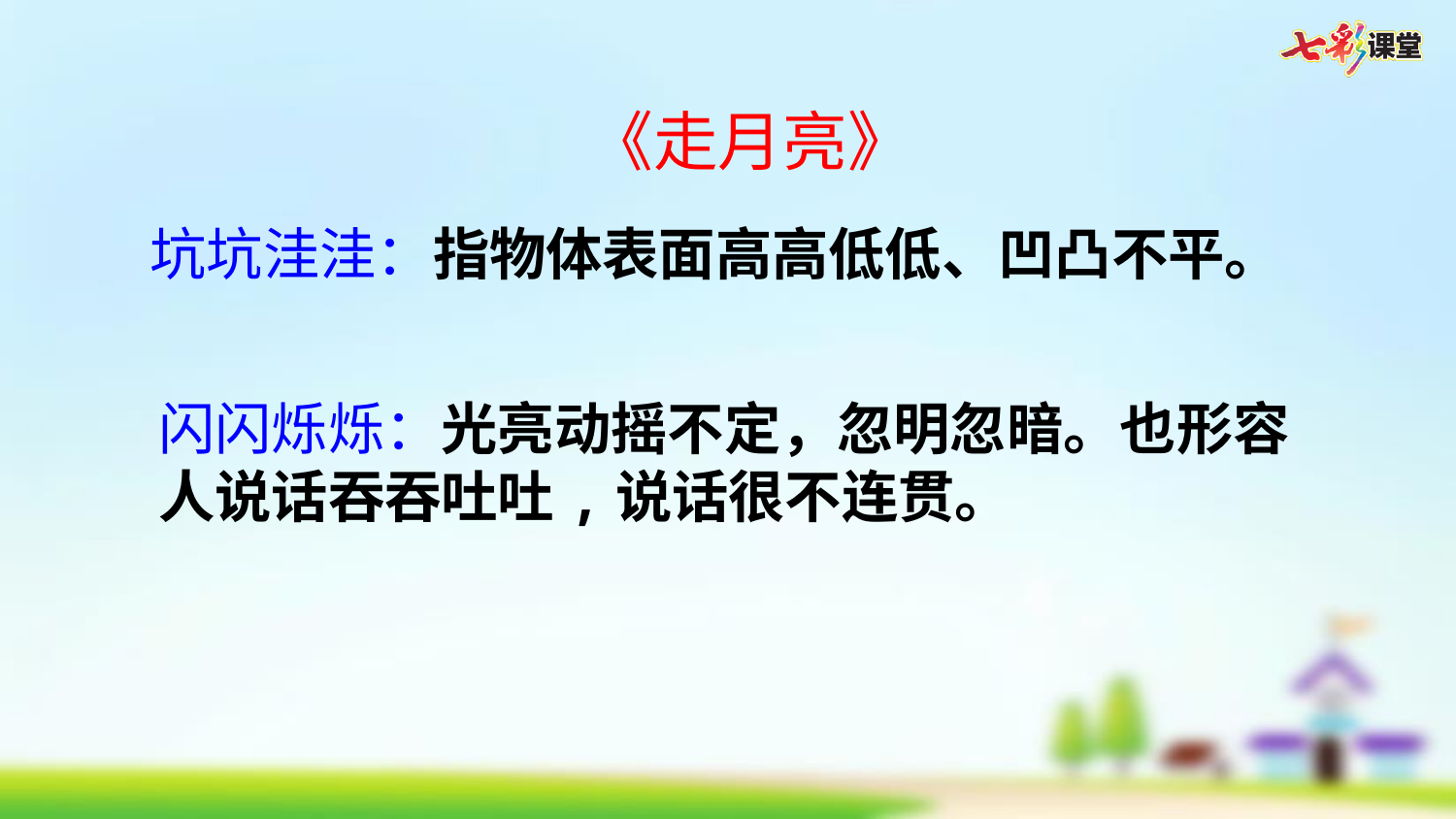

《走月亮》
坑坑洼洼：指物体表面高高低低、凹凸不平。
闪闪烁烁：光亮动摇不定，忽明忽暗。也形容
人说话吞吞吐吐,说话很不连贯。